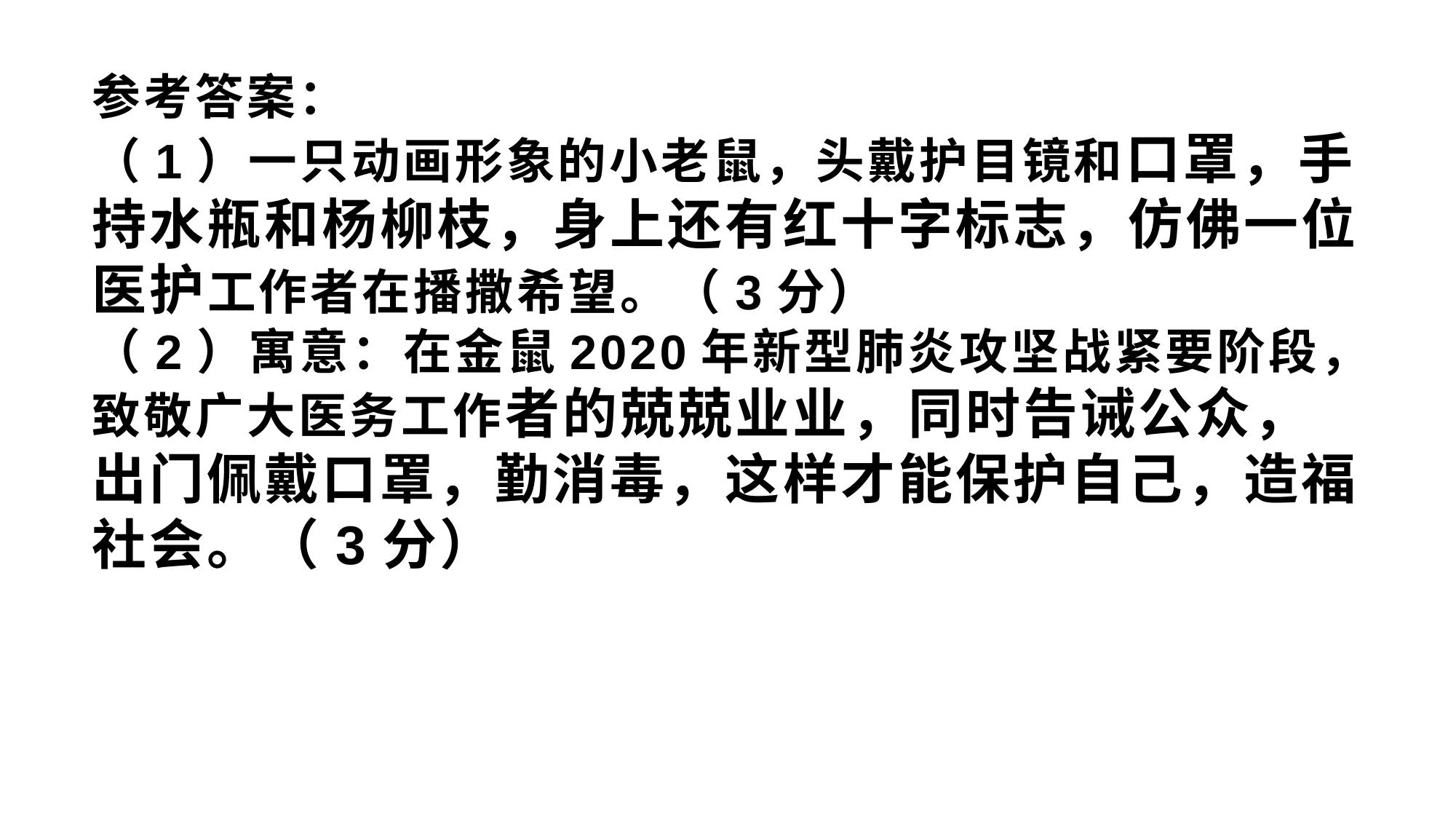

# 参考答案： （1）一只动画形象的小老鼠，头戴护目镜和口罩，手持水瓶和杨柳枝，身上还有红十字标志，仿佛一位医护工作者在播撒希望。（3分） （2）寓意：在金鼠2020年新型肺炎攻坚战紧要阶段，致敬广大医务工作者的兢兢业业，同时告诫公众，出门佩戴口罩，勤消毒，这样才能保护自己，造福社会。（3分）